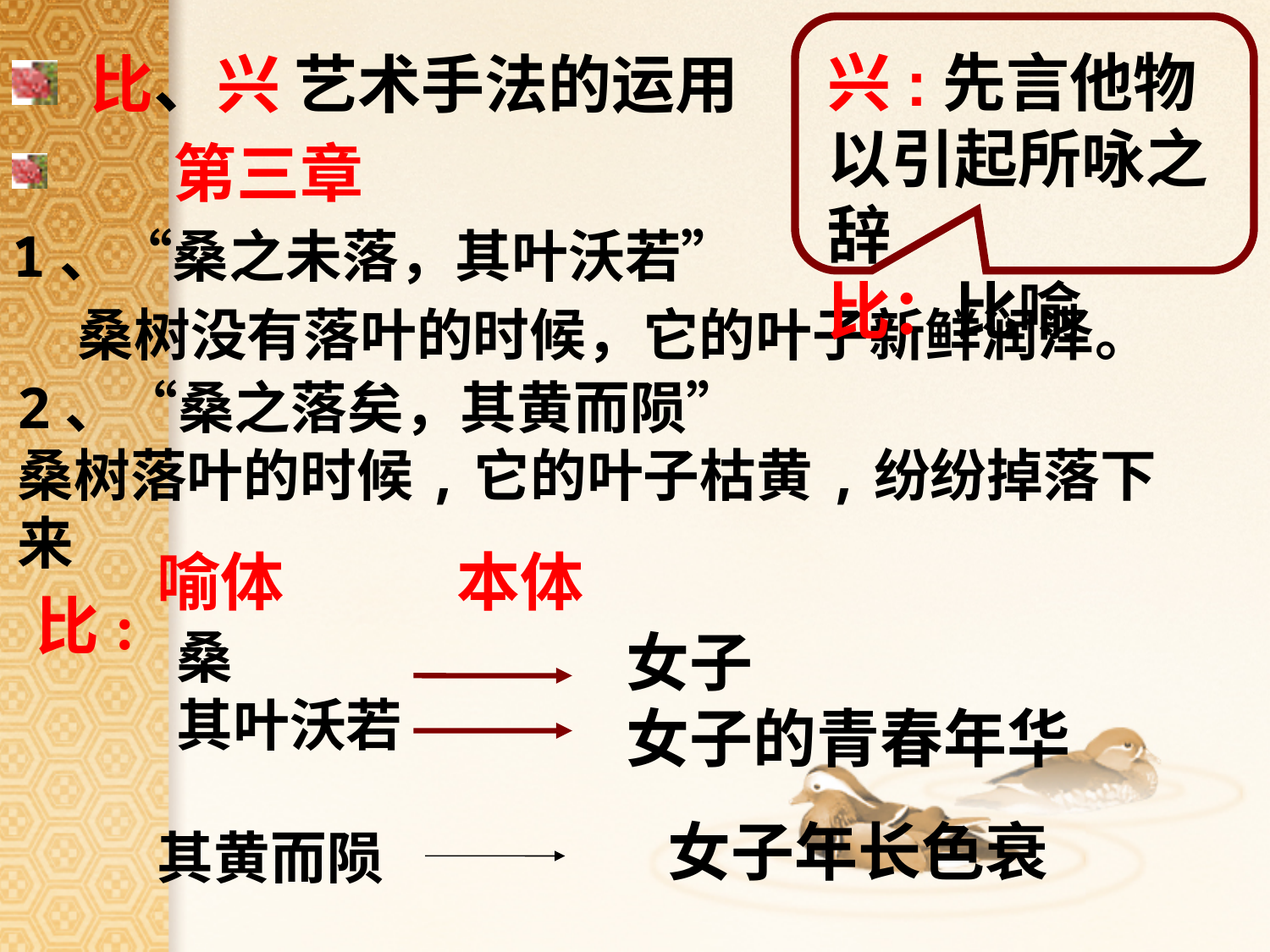

兴:先言他物以引起所咏之辞
比：比喻
 比、兴 艺术手法的运用
         第三章
1、“桑之未落，其叶沃若”
    桑树没有落叶的时候，它的叶子新鲜润泽。

2、“桑之落矣，其黄而陨”
桑树落叶的时候,它的叶子枯黄,纷纷掉落下来

喻体            本体
比:
桑
其叶沃若
女子
女子的青春年华

女子年长色衰
其黄而陨